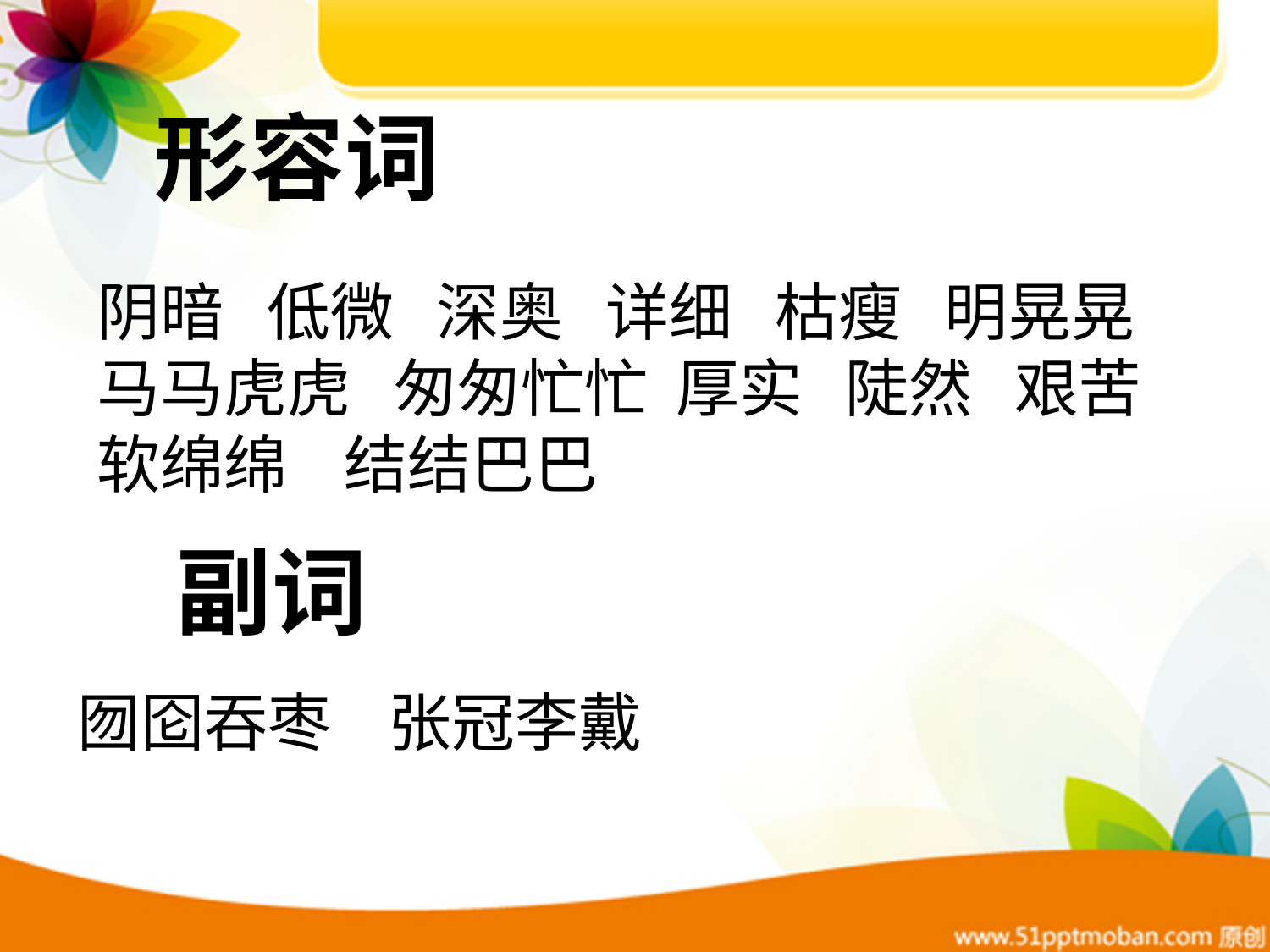

形容词
阴暗   低微   深奥   详细   枯瘦   明晃晃   马马虎虎   匆匆忙忙  厚实   陡然   艰苦   软绵绵    结结巴巴
副词
囫囵吞枣    张冠李戴